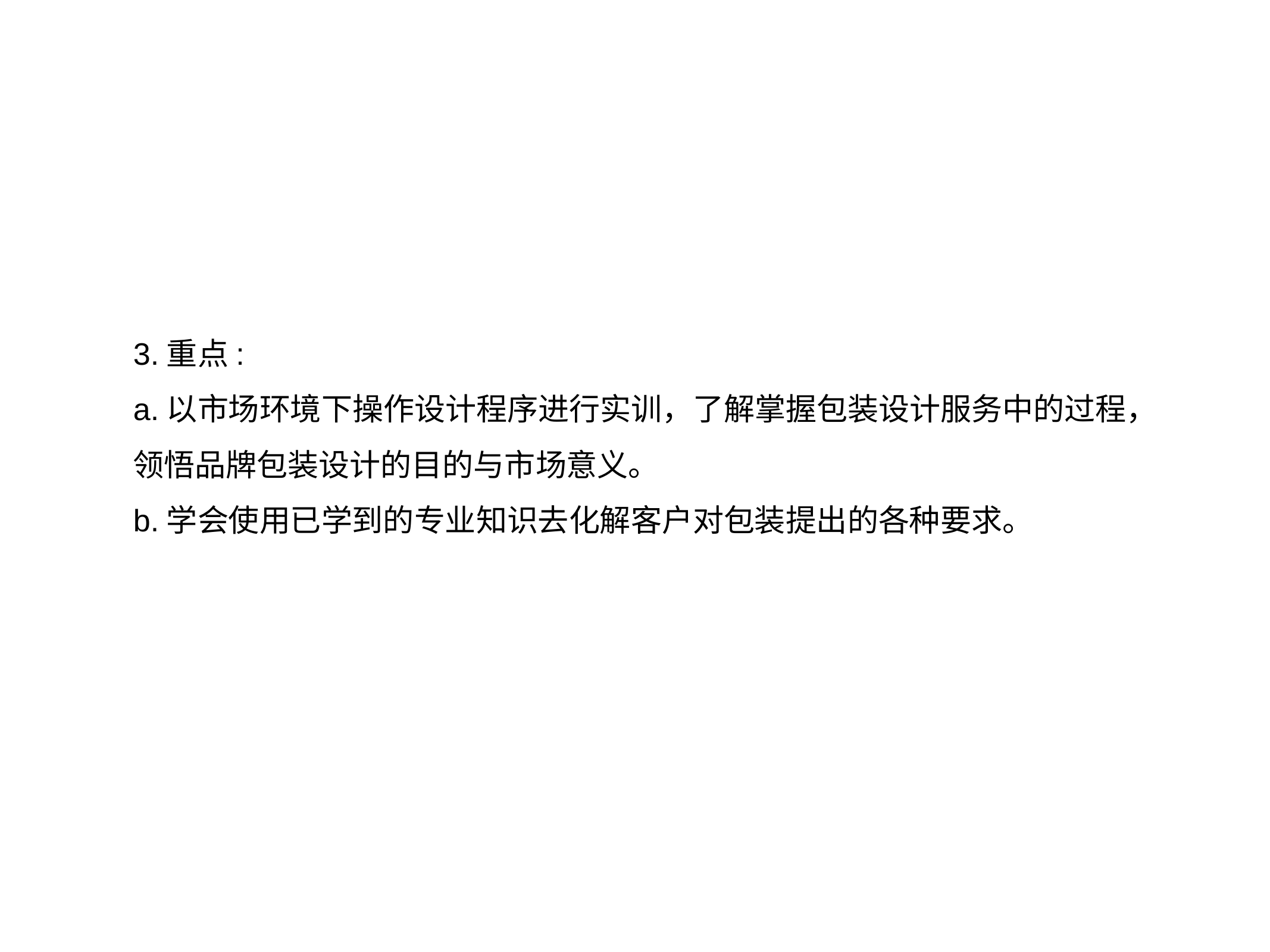

# 3.重点:
a.以市场环境下操作设计程序进行实训，了解掌握包装设计服务中的过程，领悟品牌包装设计的目的与市场意义。
b.学会使用已学到的专业知识去化解客户对包装提出的各种要求。